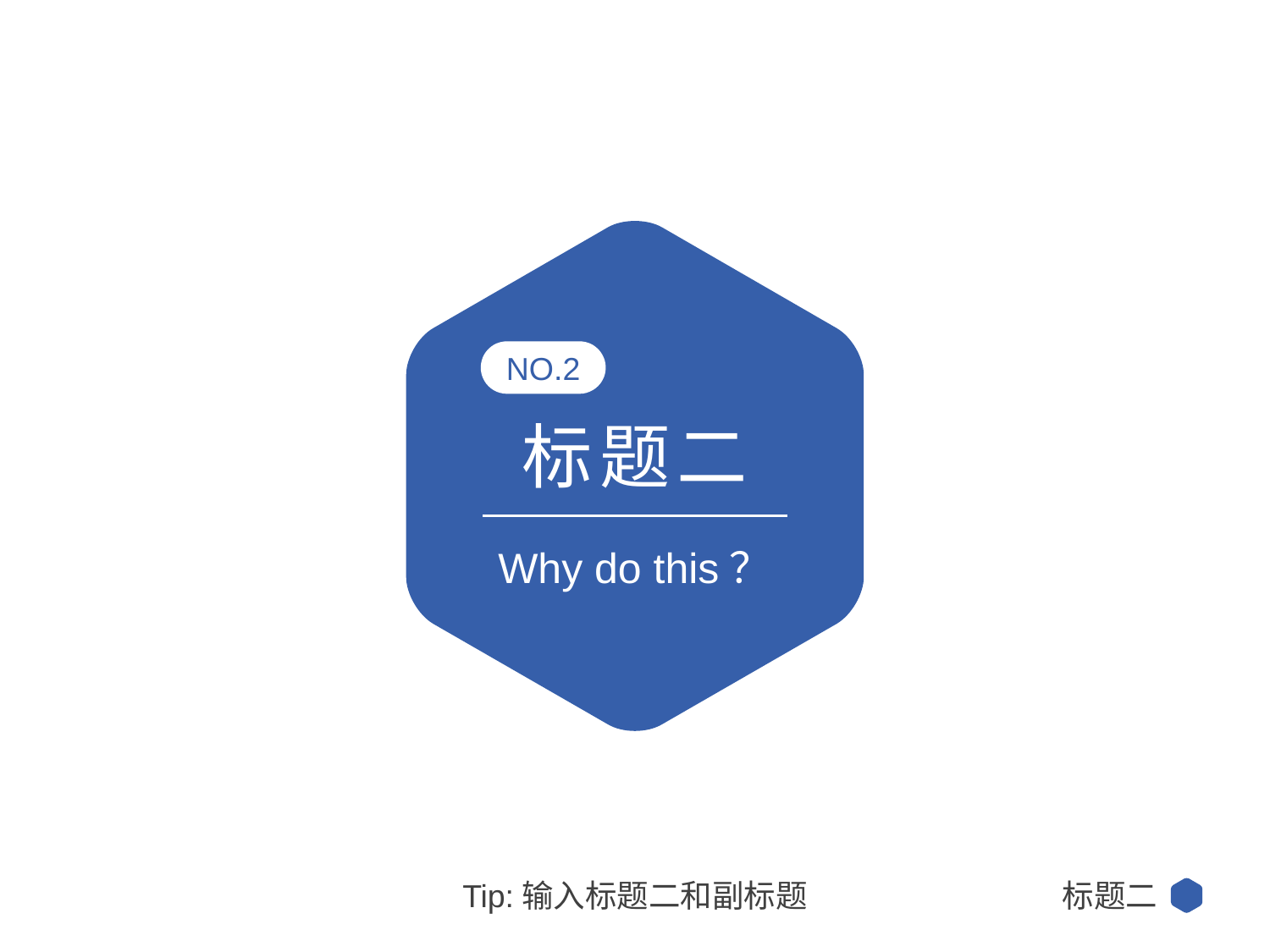

NO.2
标题二
Why do this？
标题二
Tip:输入标题二和副标题